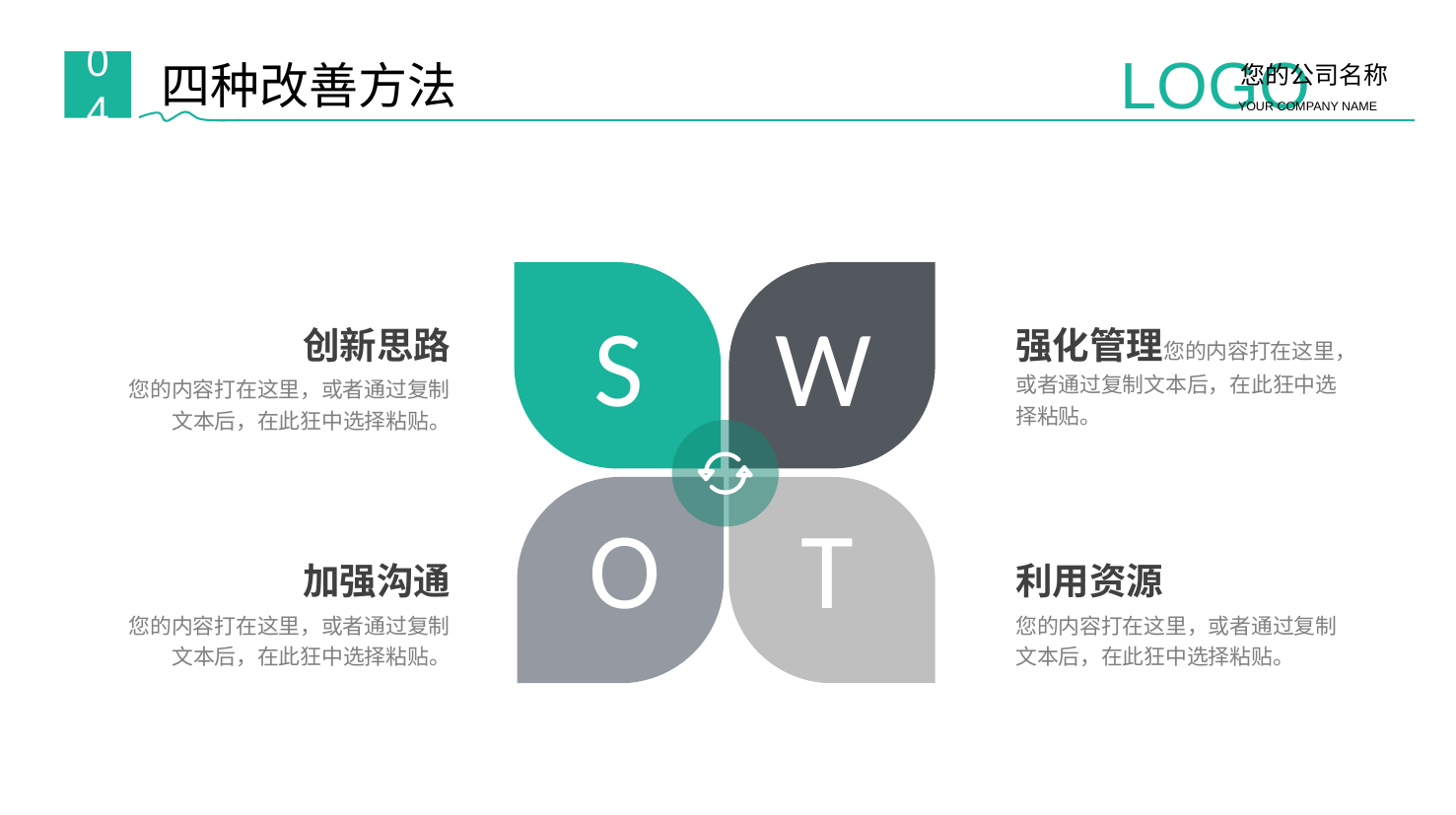

LOGO
您的公司名称
YOUR COMPANY NAME
四种改善方法
04

S
W
创新思路
您的内容打在这里，或者通过复制文本后，在此狂中选择粘贴。
强化管理您的内容打在这里，或者通过复制文本后，在此狂中选择粘贴。

O
T
加强沟通
您的内容打在这里，或者通过复制文本后，在此狂中选择粘贴。
利用资源
您的内容打在这里，或者通过复制文本后，在此狂中选择粘贴。